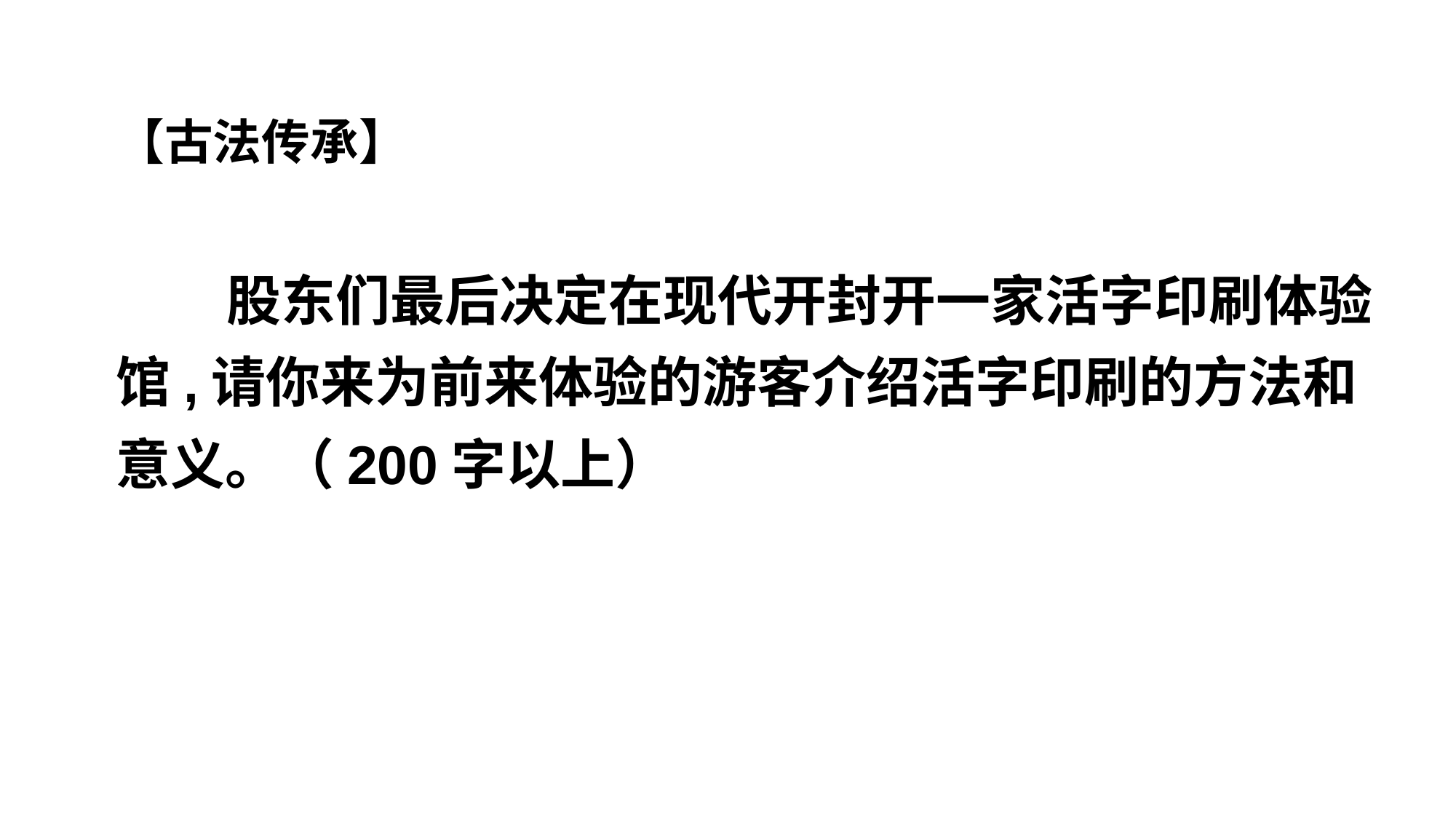

【古法传承】
        股东们最后决定在现代开封开一家活字印刷体验馆,请你来为前来体验的游客介绍活字印刷的方法和意义。（200字以上）